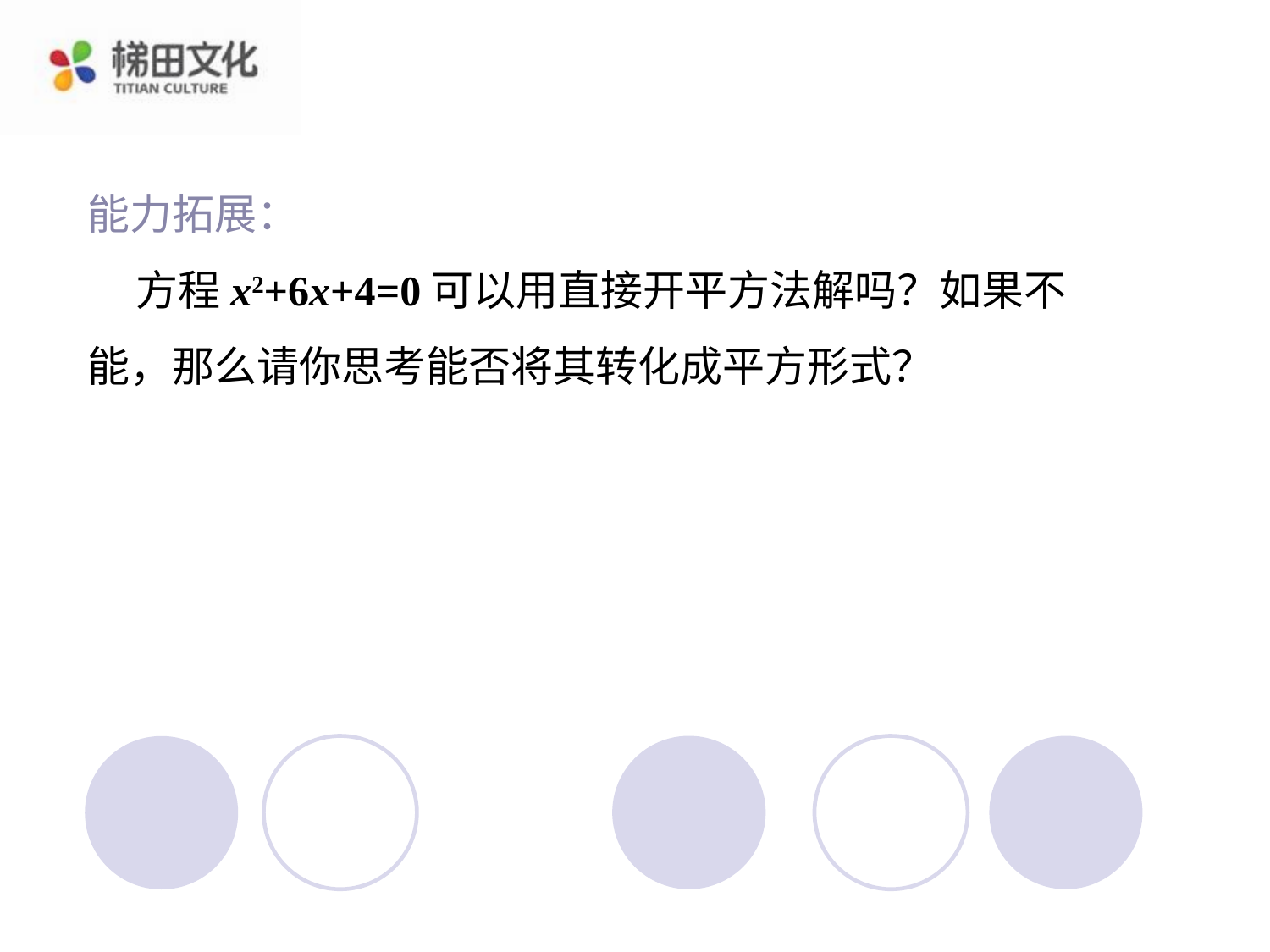

能力拓展：
    方程x2+6x+4=0可以用直接开平方法解吗？如果不能，那么请你思考能否将其转化成平方形式？